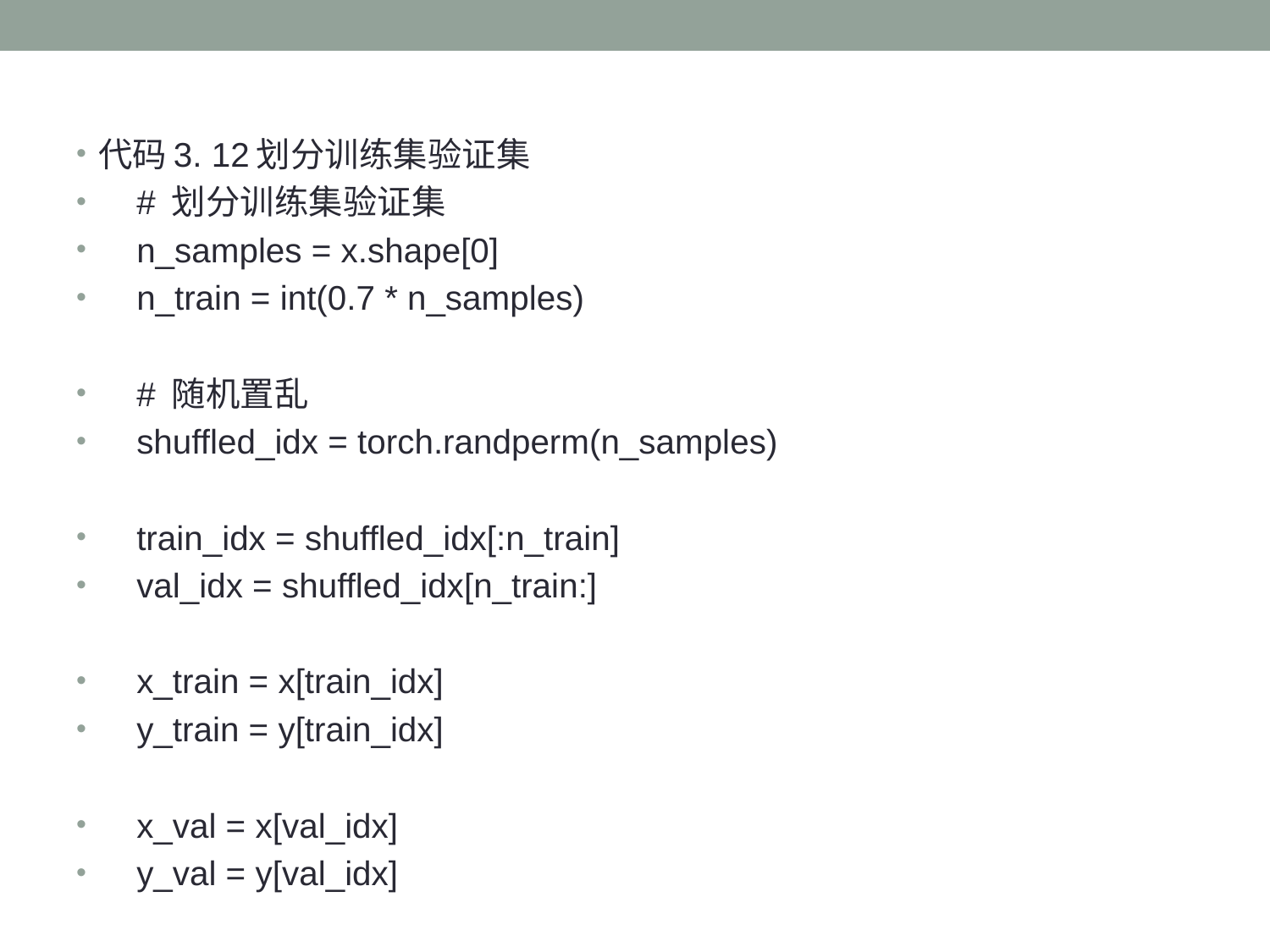

代码3. 12划分训练集验证集
    # 划分训练集验证集
    n_samples = x.shape[0]
    n_train = int(0.7 * n_samples)

    # 随机置乱
    shuffled_idx = torch.randperm(n_samples)

    train_idx = shuffled_idx[:n_train]
    val_idx = shuffled_idx[n_train:]

    x_train = x[train_idx]
    y_train = y[train_idx]

    x_val = x[val_idx]
    y_val = y[val_idx]